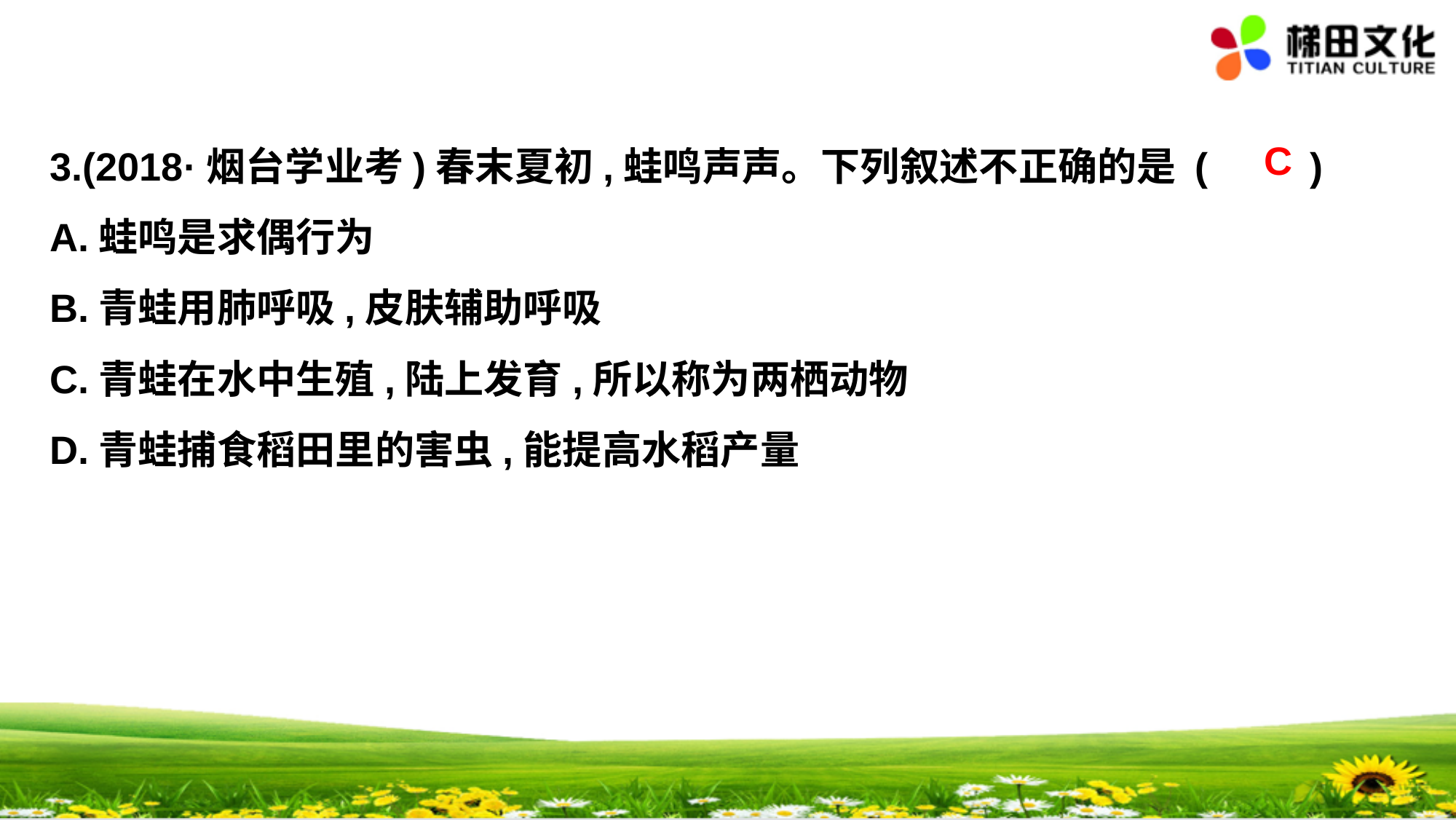

C
3.(2018·烟台学业考)春末夏初,蛙鸣声声。下列叙述不正确的是 (    　)
A.蛙鸣是求偶行为
B.青蛙用肺呼吸,皮肤辅助呼吸
C.青蛙在水中生殖,陆上发育,所以称为两栖动物
D.青蛙捕食稻田里的害虫,能提高水稻产量